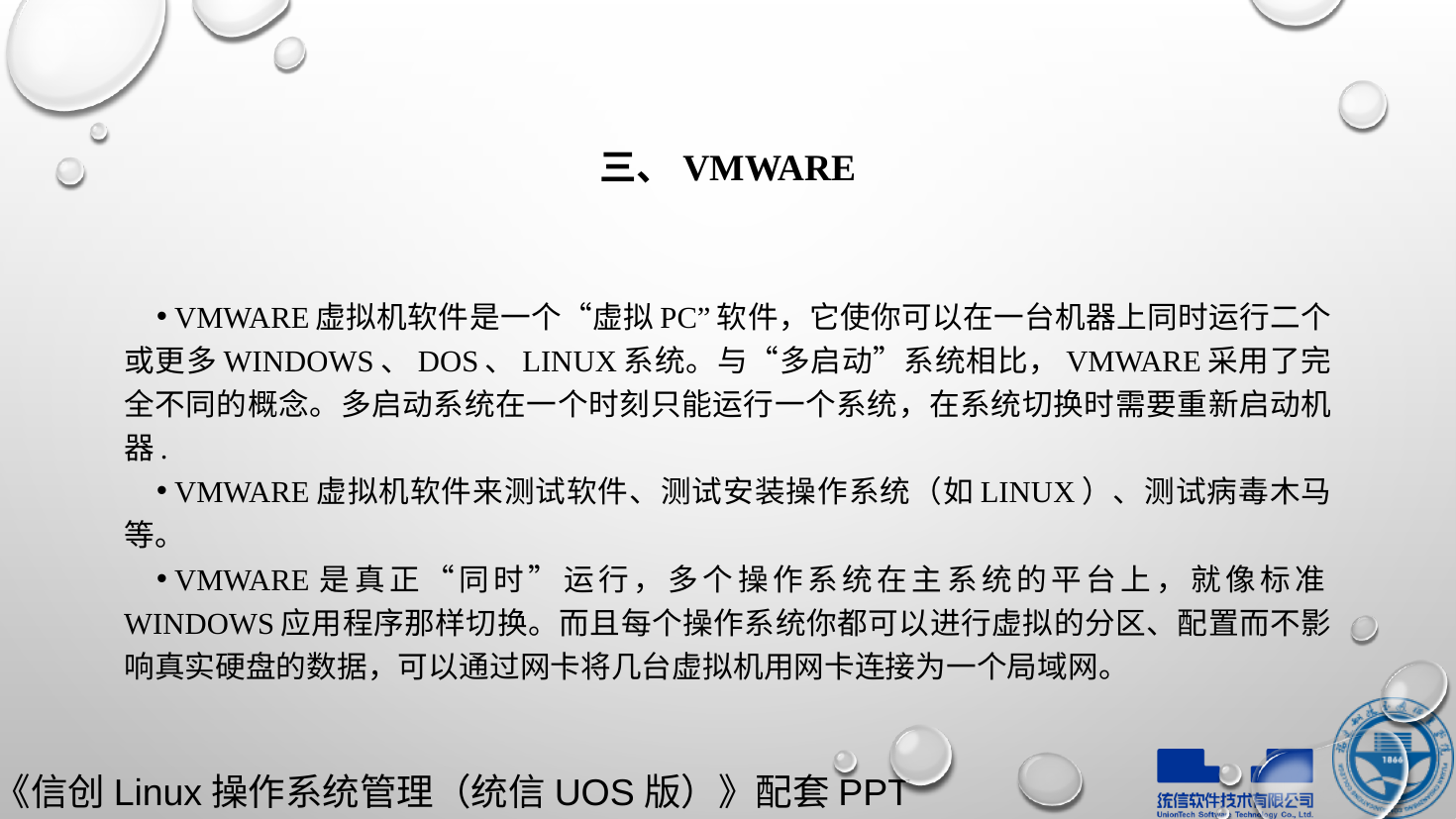

# 三、VMware
VMWare虚拟机软件是一个“虚拟PC”软件，它使你可以在一台机器上同时运行二个或更多Windows、DOS、LINUX系统。与“多启动”系统相比，VMWare采用了完全不同的概念。多启动系统在一个时刻只能运行一个系统，在系统切换时需要重新启动机器.
VMWare虚拟机软件来测试软件、测试安装操作系统（如Linux）、测试病毒木马等。
VMWare是真正“同时”运行，多个操作系统在主系统的平台上，就像标准Windows应用程序那样切换。而且每个操作系统你都可以进行虚拟的分区、配置而不影响真实硬盘的数据，可以通过网卡将几台虚拟机用网卡连接为一个局域网。